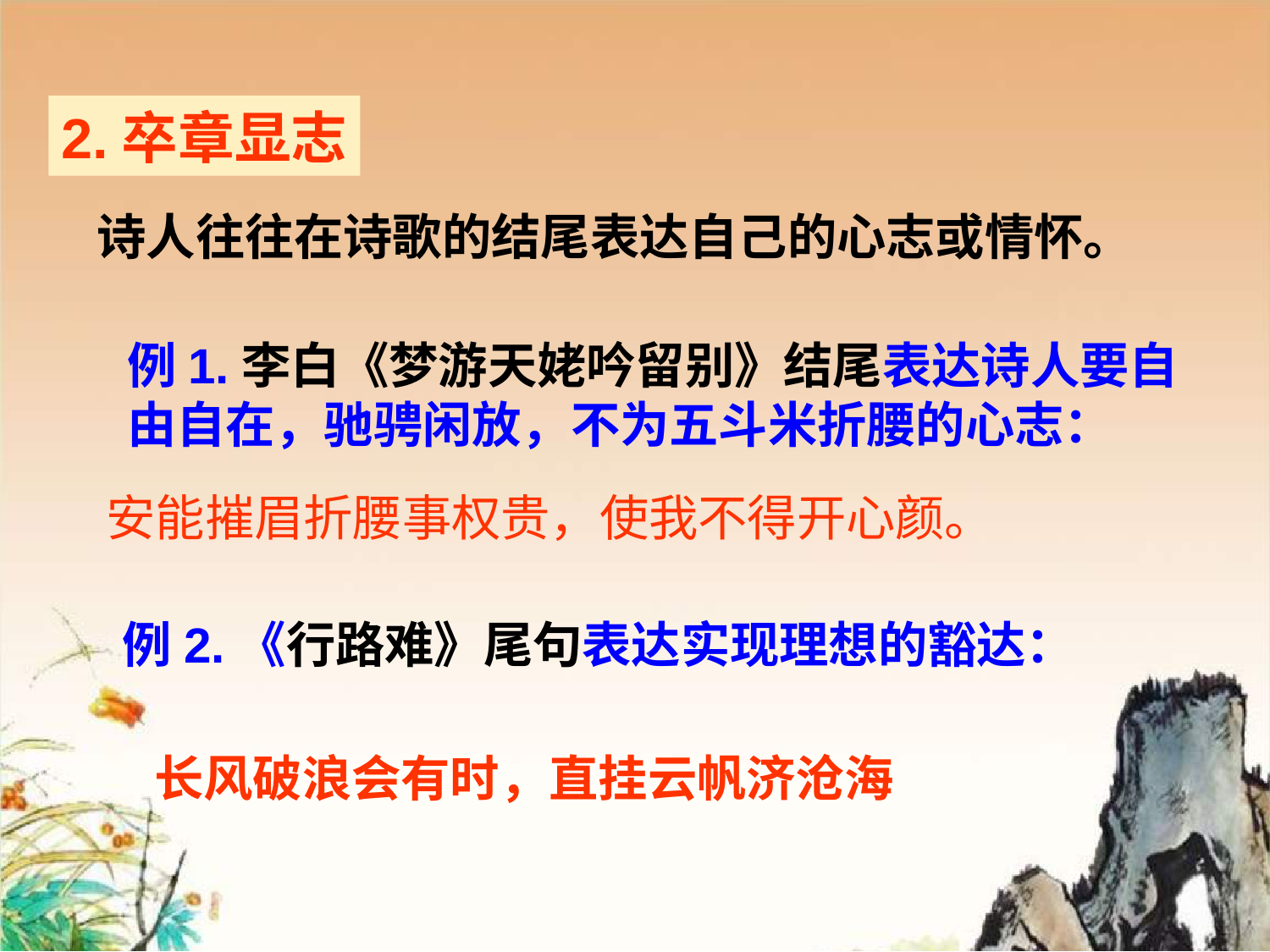

2.卒章显志
诗人往往在诗歌的结尾表达自己的心志或情怀。
例1.李白《梦游天姥吟留别》结尾表达诗人要自由自在，驰骋闲放，不为五斗米折腰的心志：

安能摧眉折腰事权贵，使我不得开心颜。
例2.《行路难》尾句表达实现理想的豁达：
长风破浪会有时，直挂云帆济沧海